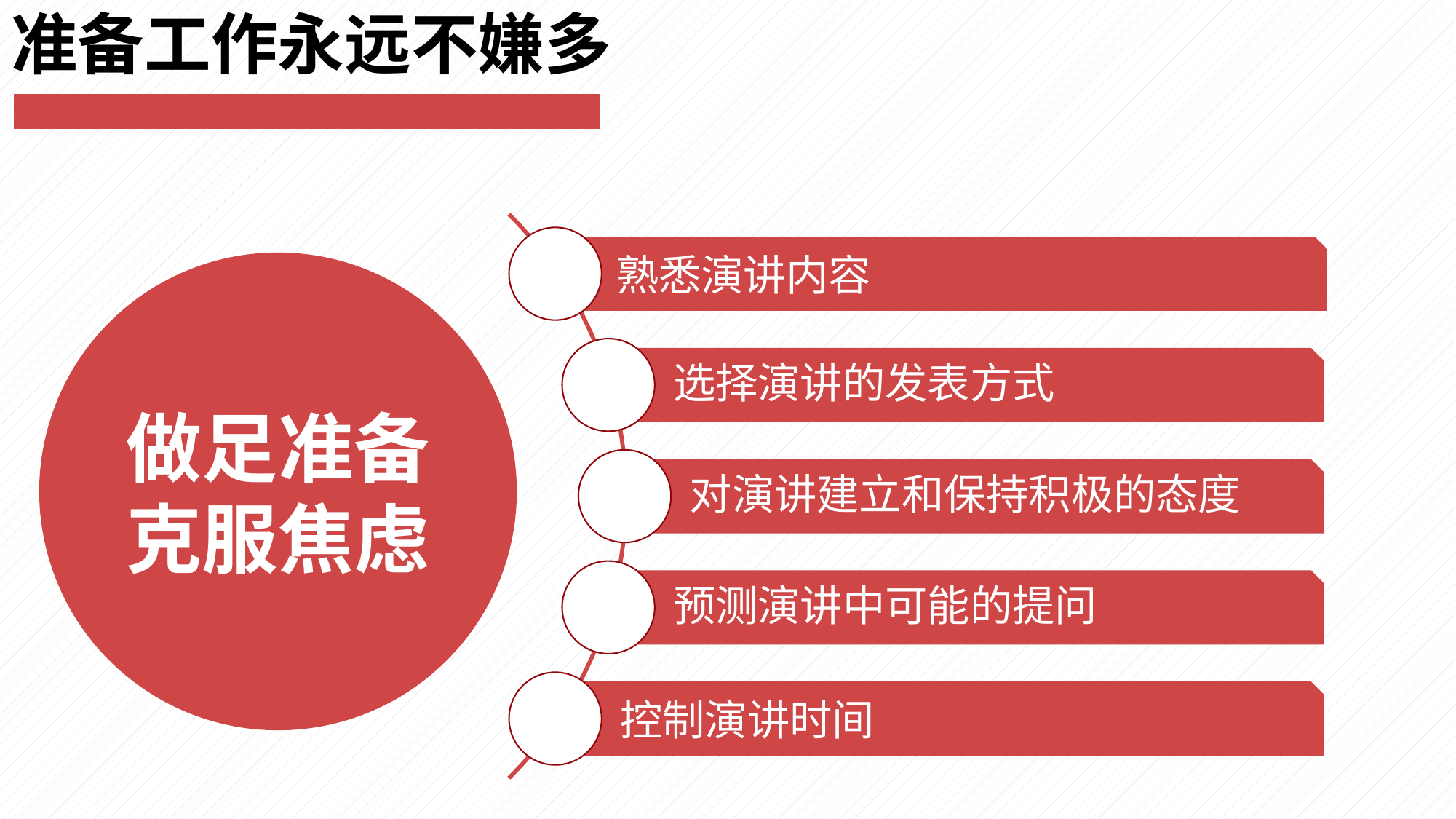

# 准备工作永远不嫌多
熟悉演讲内容
选择演讲的发表方式
对演讲建立和保持积极的态度
预测演讲中可能的提问
控制演讲时间
做足准备克服焦虑